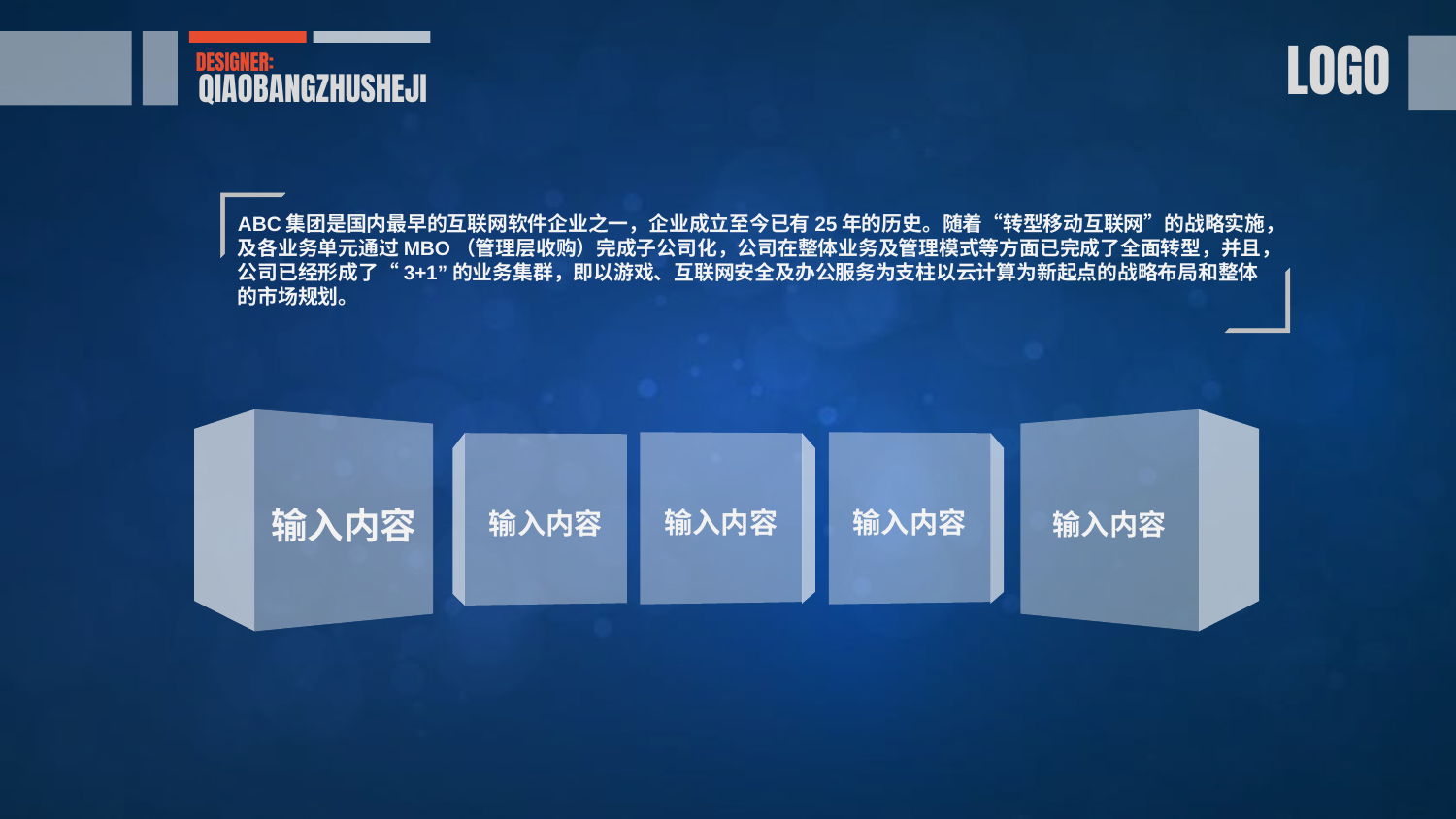

LOGO
DESIGNER:
QIAOBANGZHUSHEJI
ABC集团是国内最早的互联网软件企业之一，企业成立至今已有25年的历史。随着“转型移动互联网”的战略实施，及各业务单元通过MBO（管理层收购）完成子公司化，公司在整体业务及管理模式等方面已完成了全面转型，并且，公司已经形成了“3+1”的业务集群，即以游戏、互联网安全及办公服务为支柱以云计算为新起点的战略布局和整体的市场规划。

输入内容
输入内容

输入内容

输入内容

输入内容